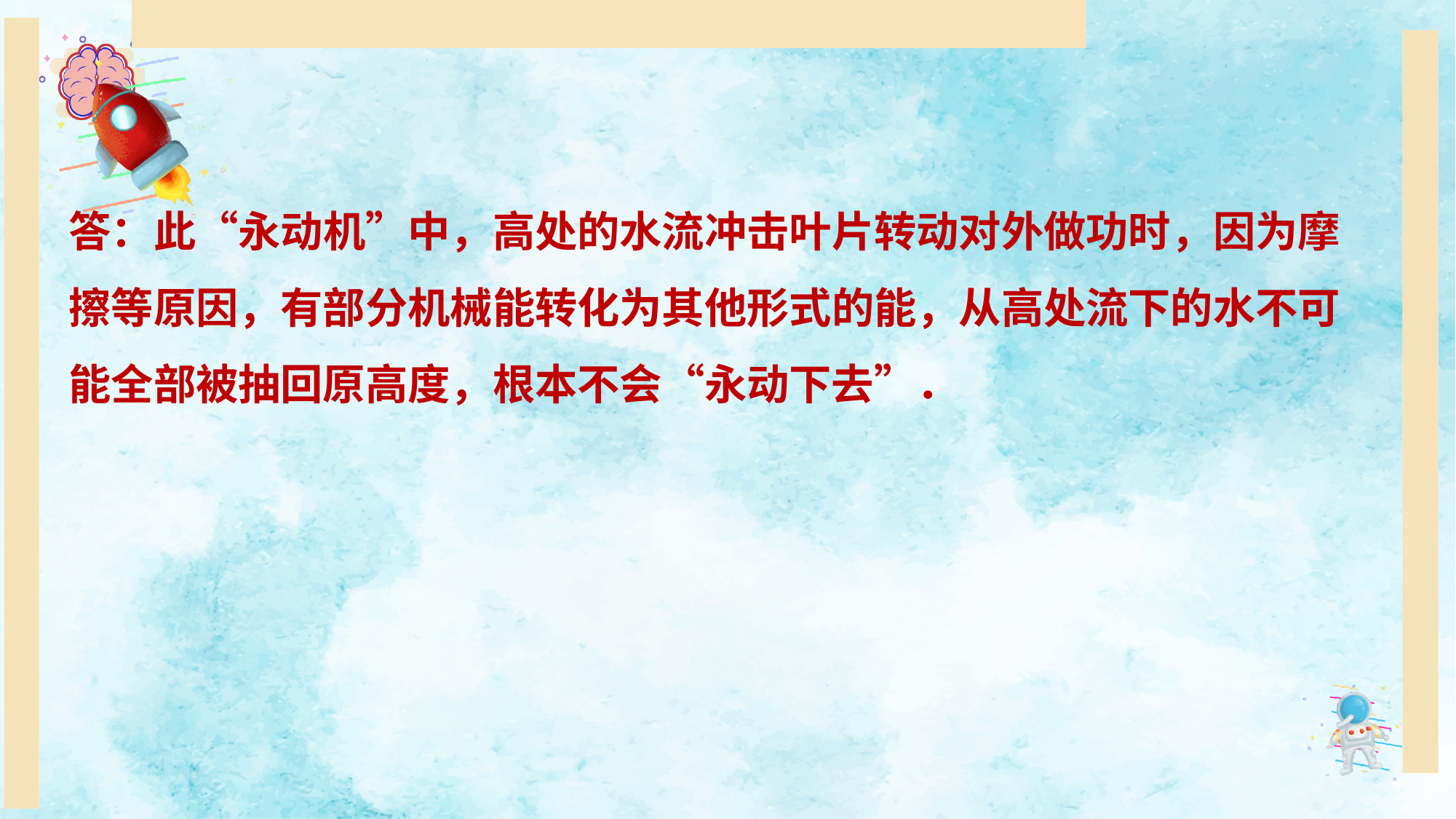

答：此“永动机”中，高处的水流冲击叶片转动对外做功时，因为摩擦等原因，有部分机械能转化为其他形式的能，从高处流下的水不可能全部被抽回原高度，根本不会“永动下去”．